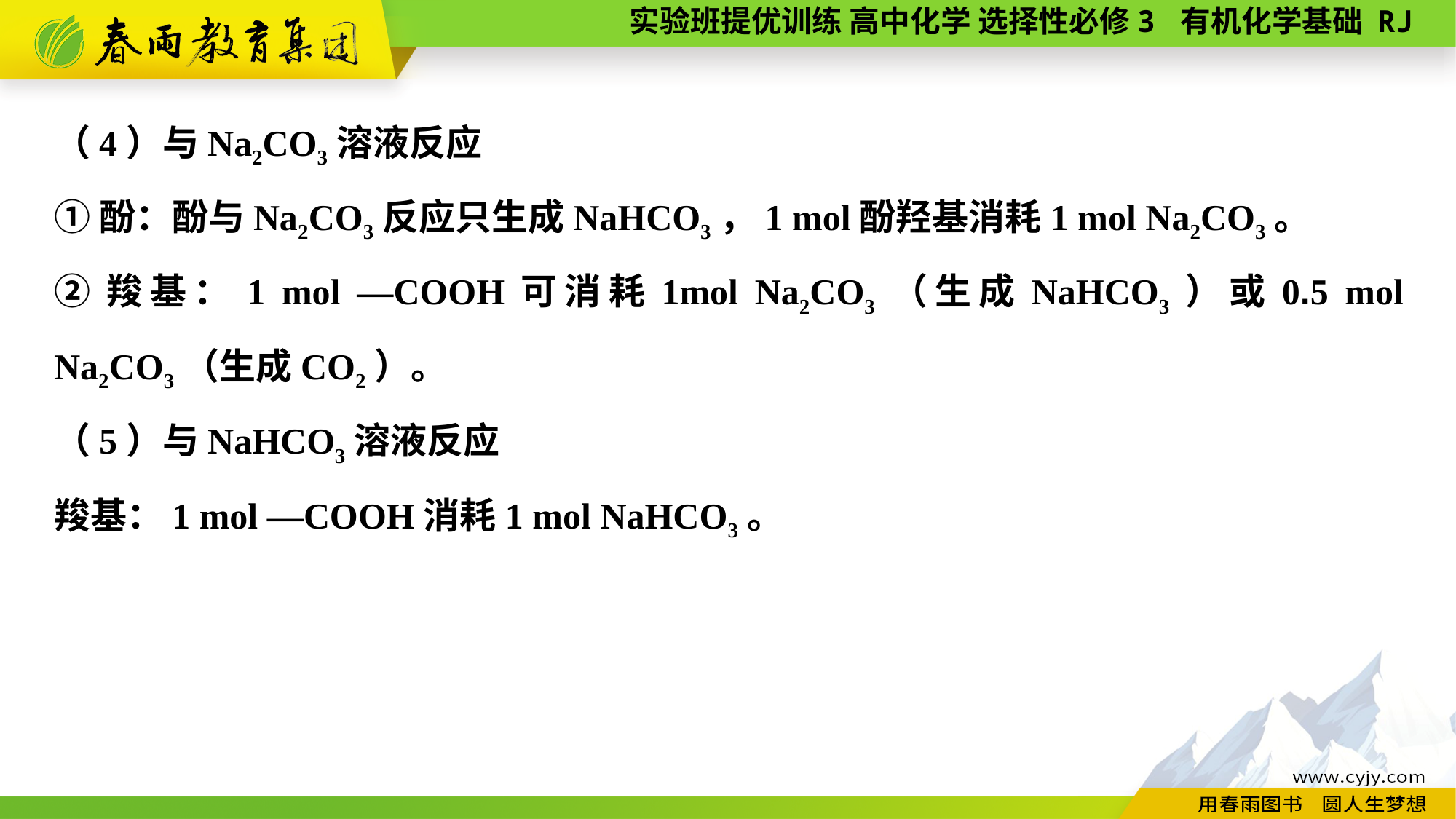

（4）与Na2CO3溶液反应
①酚：酚与Na2CO3反应只生成NaHCO3，1 mol酚羟基消耗1 mol Na2CO3。
②羧基：1 mol —COOH可消耗1mol Na2CO3（生成NaHCO3）或0.5 mol Na2CO3（生成CO2）。
（5）与NaHCO3溶液反应
羧基：1 mol —COOH消耗1 mol NaHCO3。